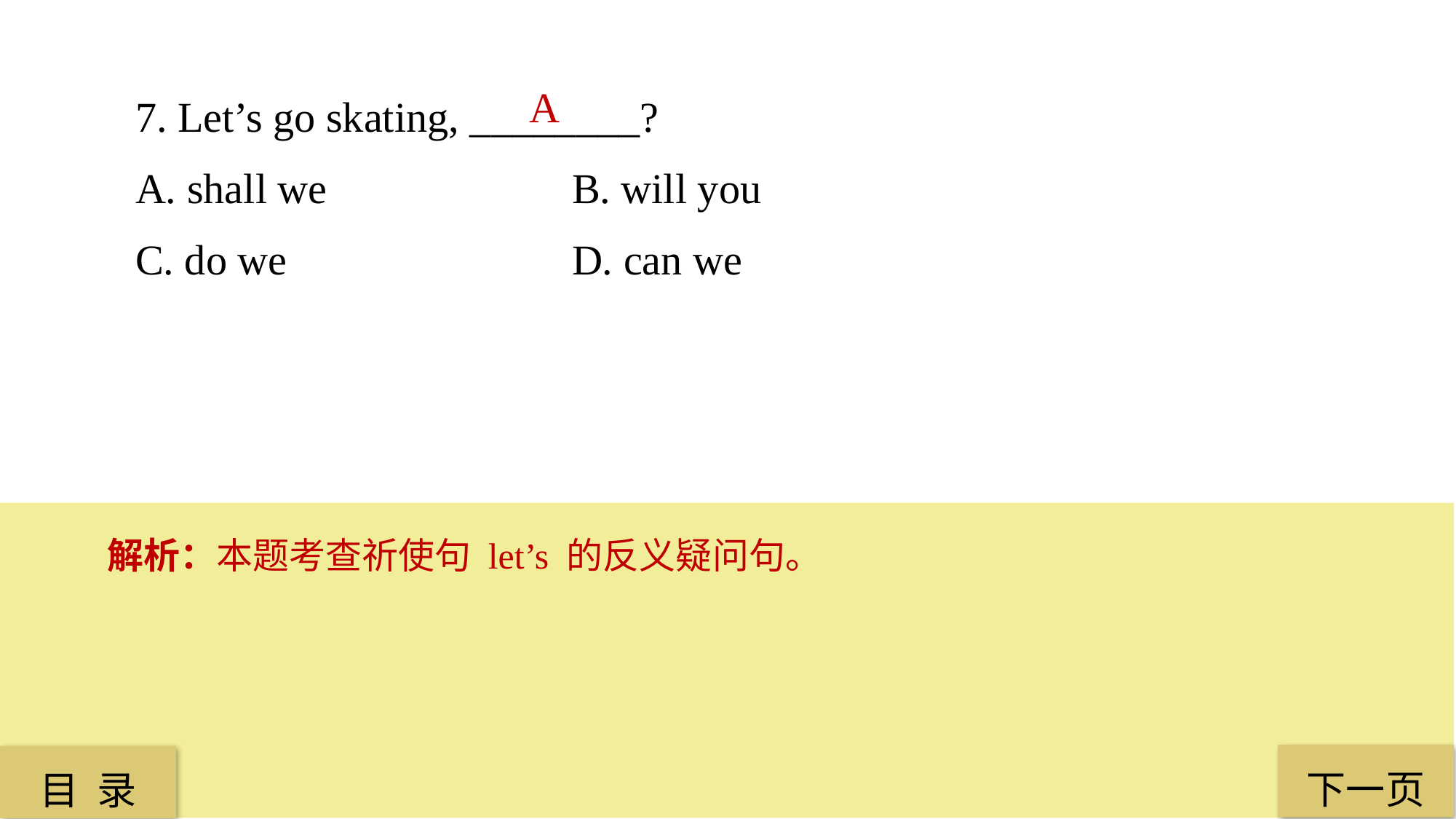

7. Let’s go skating, ________?
A. shall we 			B. will you
C. do we 			D. can we
A
解析：本题考查祈使句 let’s 的反义疑问句。